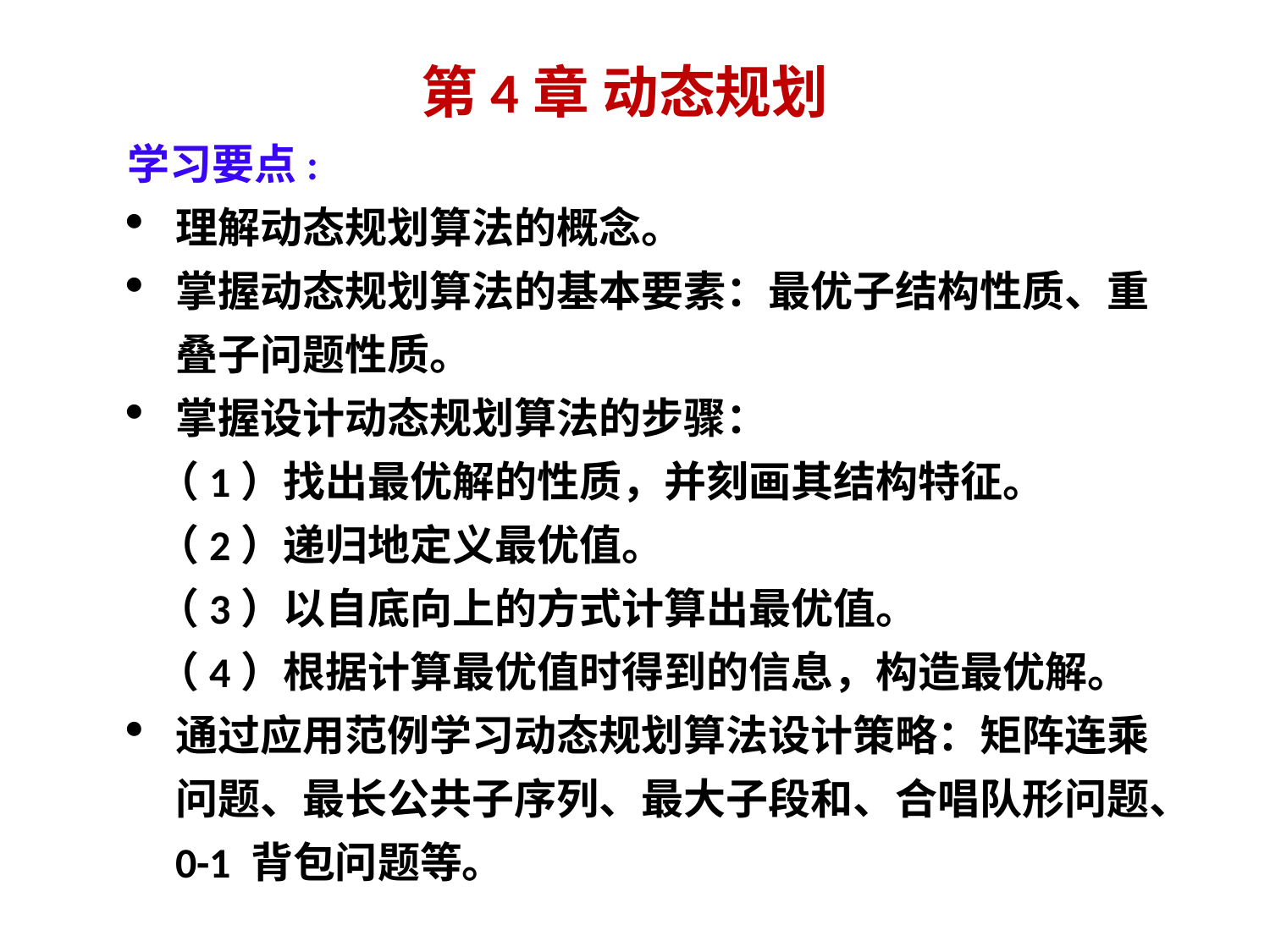

# 第4章 动态规划
学习要点:
理解动态规划算法的概念。
掌握动态规划算法的基本要素：最优子结构性质、重叠子问题性质。
掌握设计动态规划算法的步骤：
  （1）找出最优解的性质，并刻画其结构特征。
  （2）递归地定义最优值。
  （3）以自底向上的方式计算出最优值。
  （4）根据计算最优值时得到的信息，构造最优解。
通过应用范例学习动态规划算法设计策略：矩阵连乘问题、最长公共子序列、最大子段和、合唱队形问题、0-1 背包问题等。